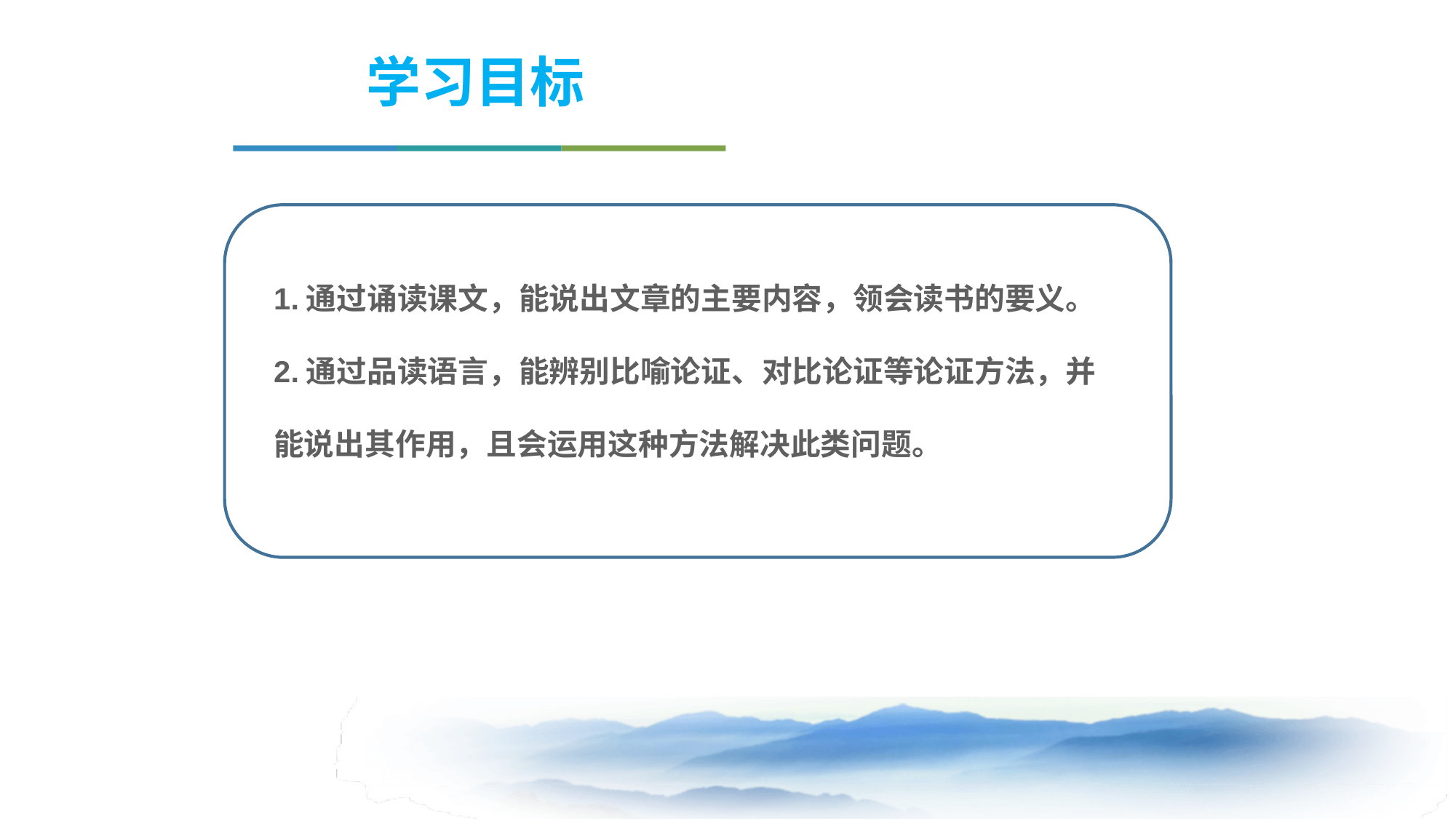

学习目标

1.通过诵读课文，能说出文章的主要内容，领会读书的要义。
2.通过品读语言，能辨别比喻论证、对比论证等论证方法，并能说出其作用，且会运用这种方法解决此类问题。